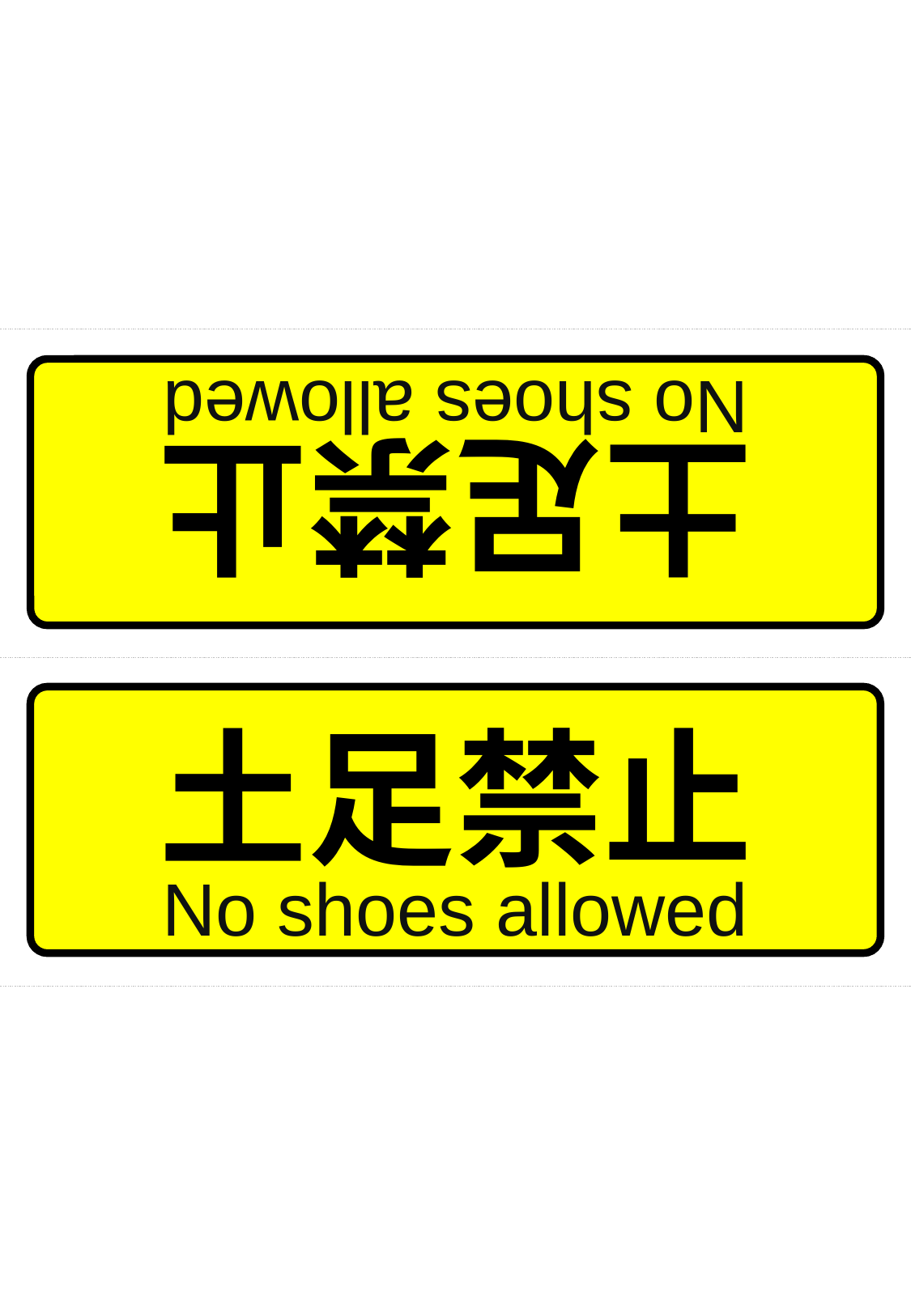

土足禁止
No shoes allowed

土足禁止
No shoes allowed